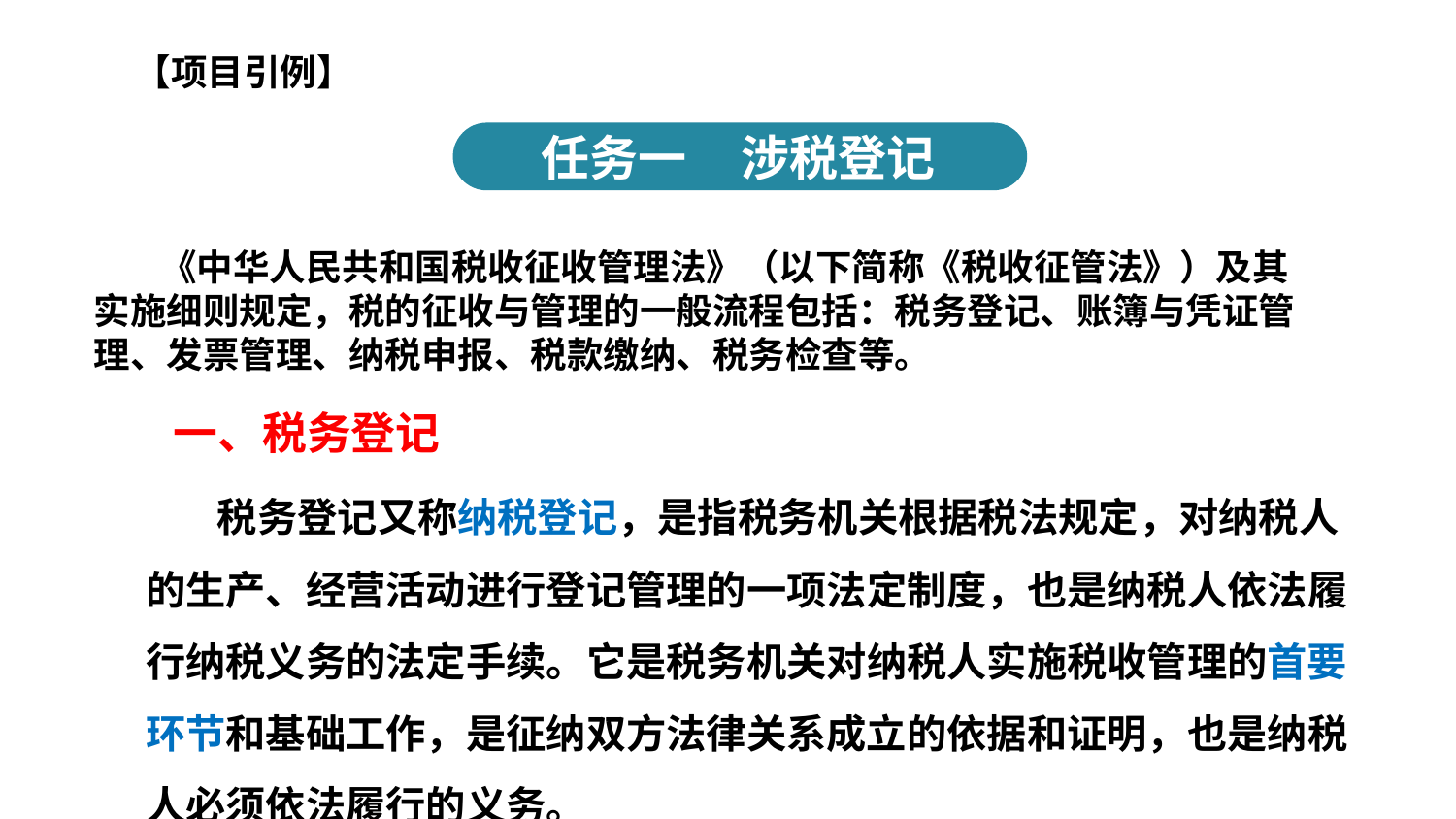

【项目引例】
      任务一     涉税登记
       《中华人民共和国税收征收管理法》（以下简称《税收征管法》）及其实施细则规定，税的征收与管理的一般流程包括：税务登记、账簿与凭证管理、发票管理、纳税申报、税款缴纳、税务检查等。
        一、税务登记
              税务登记又称纳税登记，是指税务机关根据税法规定，对纳税人的生产、经营活动进行登记管理的一项法定制度，也是纳税人依法履行纳税义务的法定手续。它是税务机关对纳税人实施税收管理的首要环节和基础工作，是征纳双方法律关系成立的依据和证明，也是纳税人必须依法履行的义务。